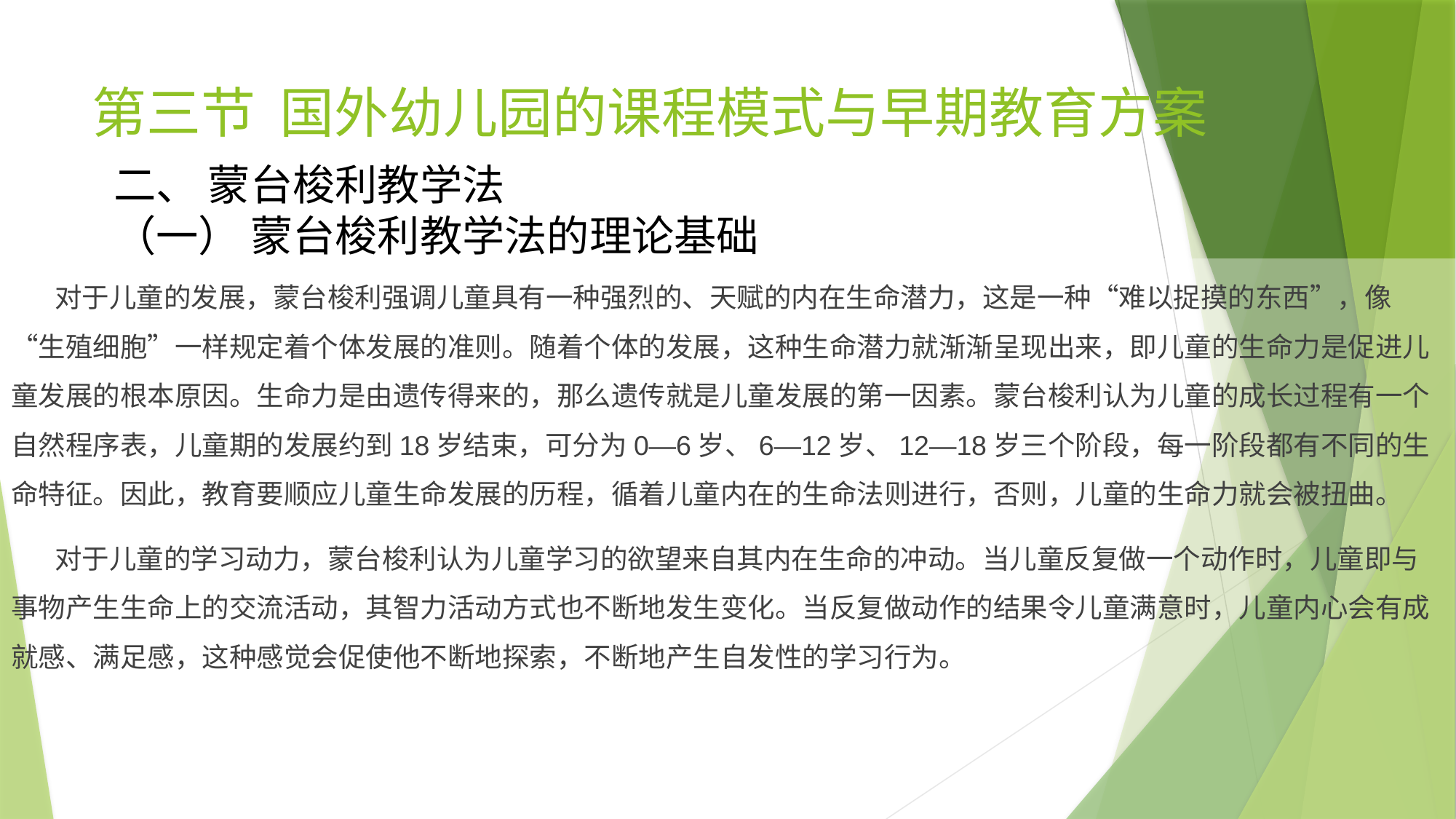

# 第三节  国外幼儿园的课程模式与早期教育方案
二、 蒙台梭利教学法
（一） 蒙台梭利教学法的理论基础
      对于儿童的发展，蒙台梭利强调儿童具有一种强烈的、天赋的内在生命潜力，这是一种“难以捉摸的东西”，像“生殖细胞”一样规定着个体发展的准则。随着个体的发展，这种生命潜力就渐渐呈现出来，即儿童的生命力是促进儿童发展的根本原因。生命力是由遗传得来的，那么遗传就是儿童发展的第一因素。蒙台梭利认为儿童的成长过程有一个自然程序表，儿童期的发展约到18岁结束，可分为0—6岁、6—12岁、12—18岁三个阶段，每一阶段都有不同的生命特征。因此，教育要顺应儿童生命发展的历程，循着儿童内在的生命法则进行，否则，儿童的生命力就会被扭曲。
      对于儿童的学习动力，蒙台梭利认为儿童学习的欲望来自其内在生命的冲动。当儿童反复做一个动作时，儿童即与事物产生生命上的交流活动，其智力活动方式也不断地发生变化。当反复做动作的结果令儿童满意时，儿童内心会有成就感、满足感，这种感觉会促使他不断地探索，不断地产生自发性的学习行为。